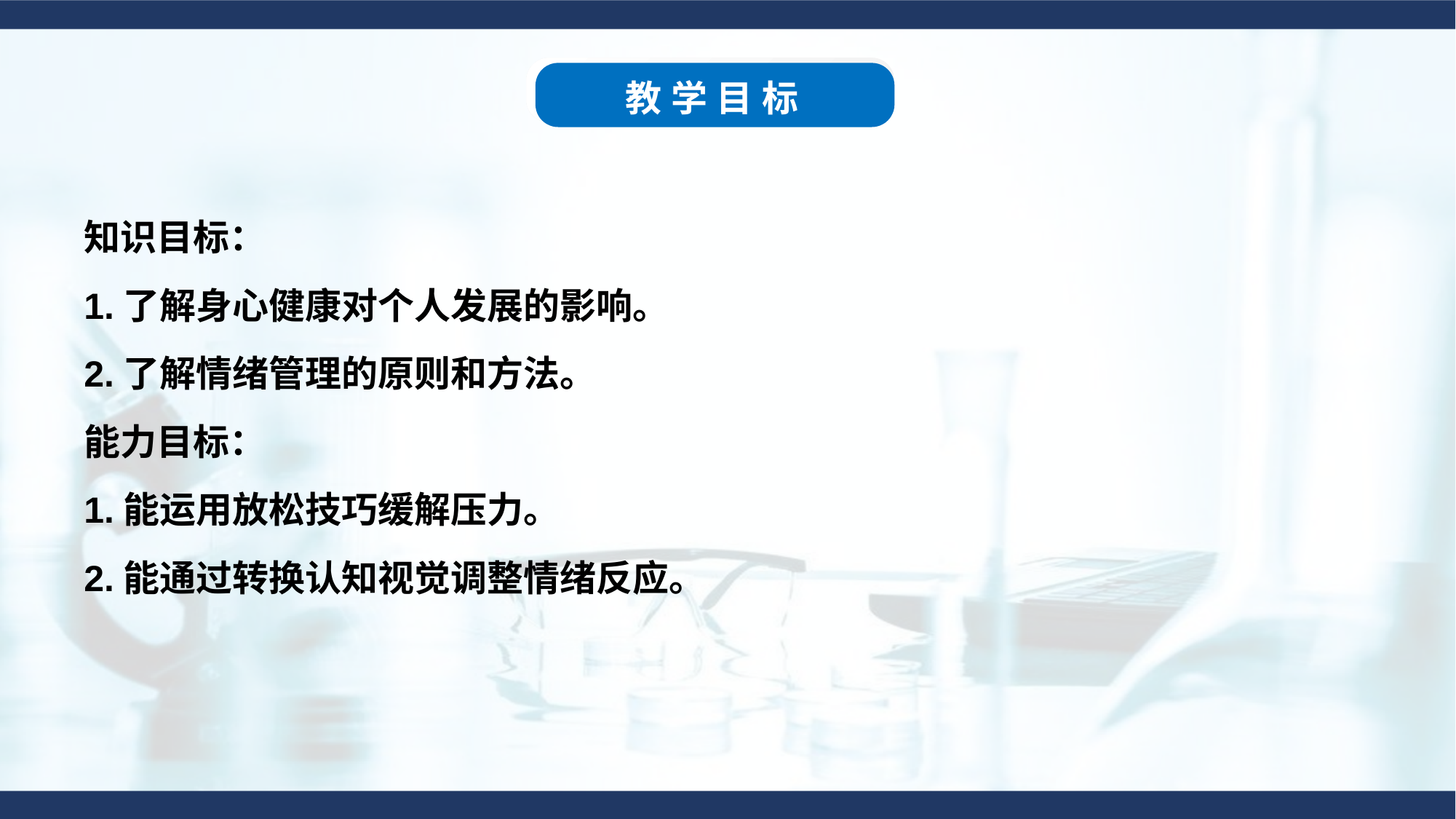

教学目标
知识目标：
1.了解身心健康对个人发展的影响。
2.了解情绪管理的原则和方法。
能力目标：
1.能运用放松技巧缓解压力。
2.能通过转换认知视觉调整情绪反应。